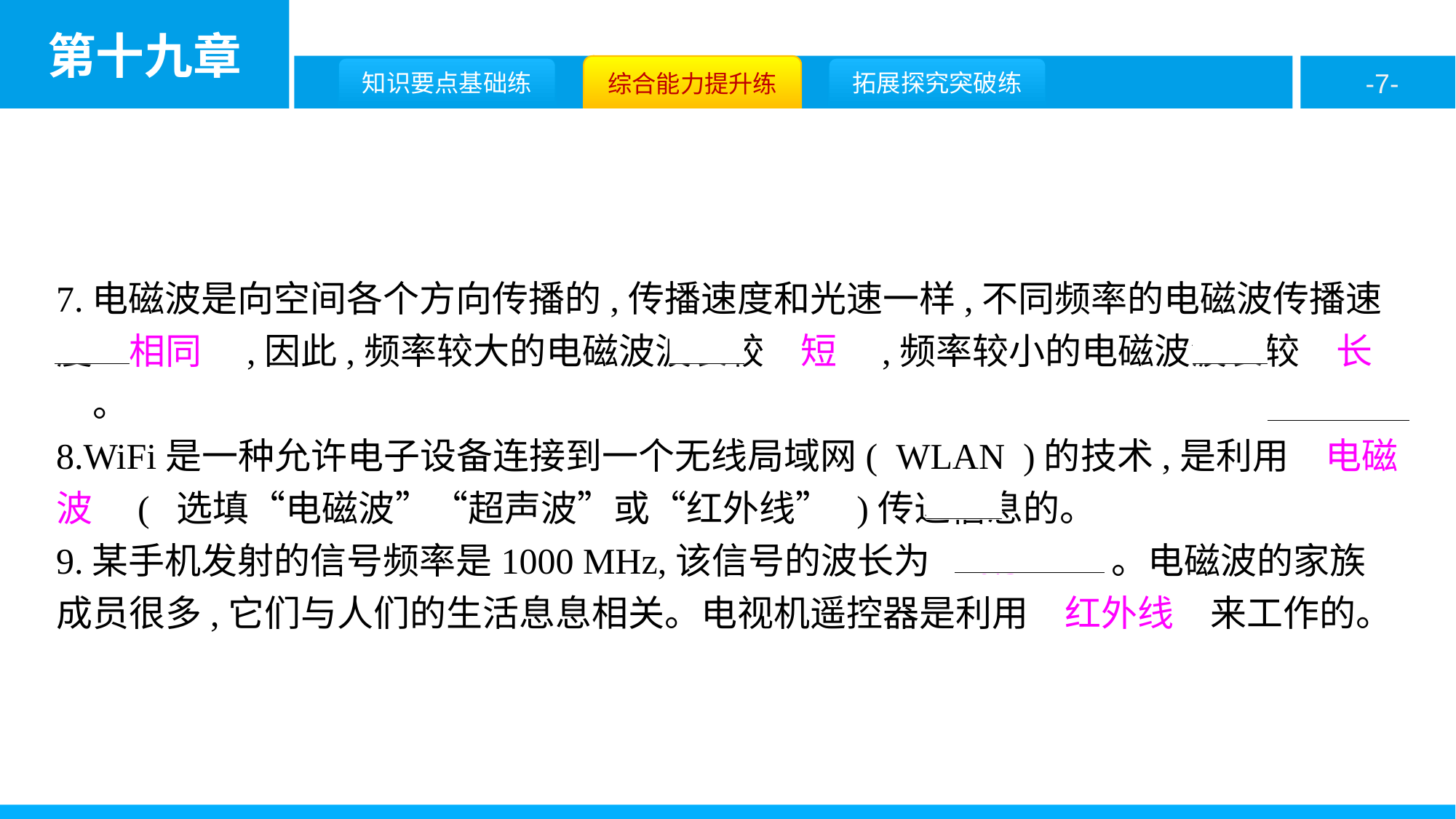

7.电磁波是向空间各个方向传播的,传播速度和光速一样,不同频率的电磁波传播速度　相同　,因此,频率较大的电磁波波长较　短　,频率较小的电磁波波长较　长　。
8.WiFi是一种允许电子设备连接到一个无线局域网(  WLAN  )的技术,是利用　电磁波　(  选填“电磁波”“超声波”或“红外线”  )传递信息的。
9.某手机发射的信号频率是1000 MHz,该信号的波长为　0.3　m。电磁波的家族成员很多,它们与人们的生活息息相关。电视机遥控器是利用　红外线　来工作的。